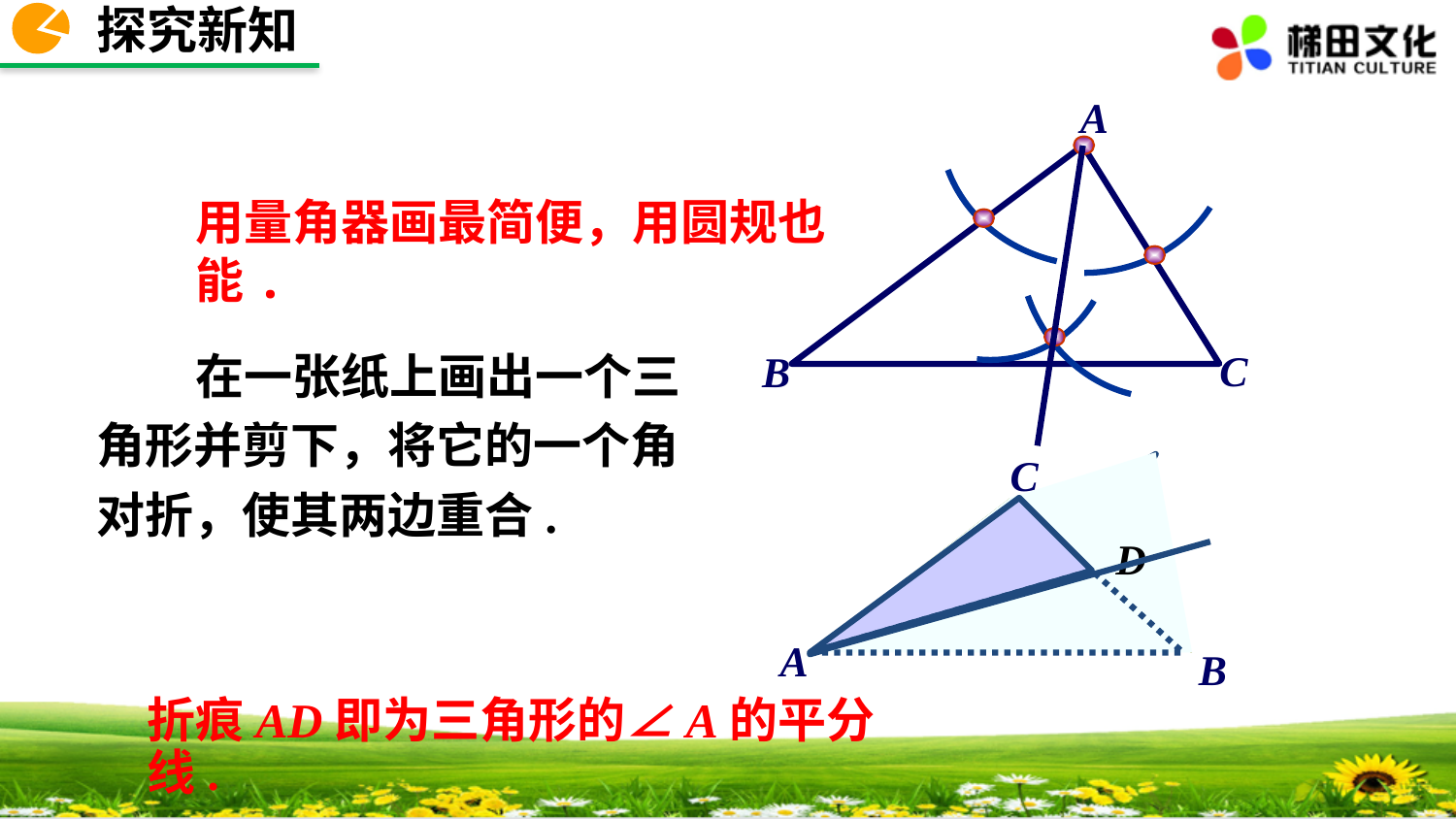

探究新知

A

用量角器画最简便，用圆规也能.

        在一张纸上画出一个三角形并剪下，将它的一个角对折，使其两边重合.

C
B
C

A
B

D

折痕AD即为三角形的∠A的平分线.